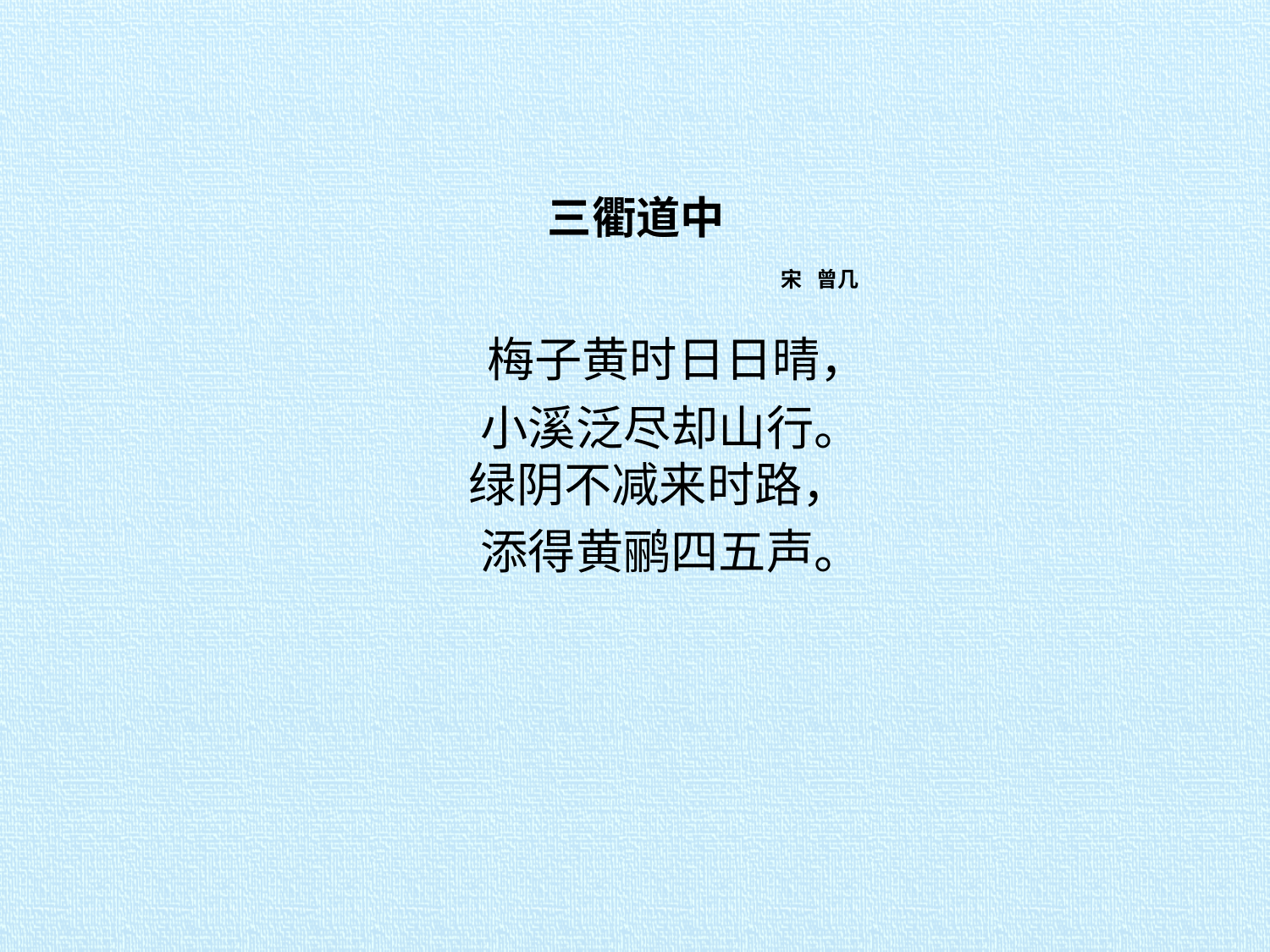

# 三衢道中 宋   曾几

                 梅子黄时日日晴，
                    小溪泛尽却山行。
                    绿阴不减来时路，
                    添得黄鹂四五声。